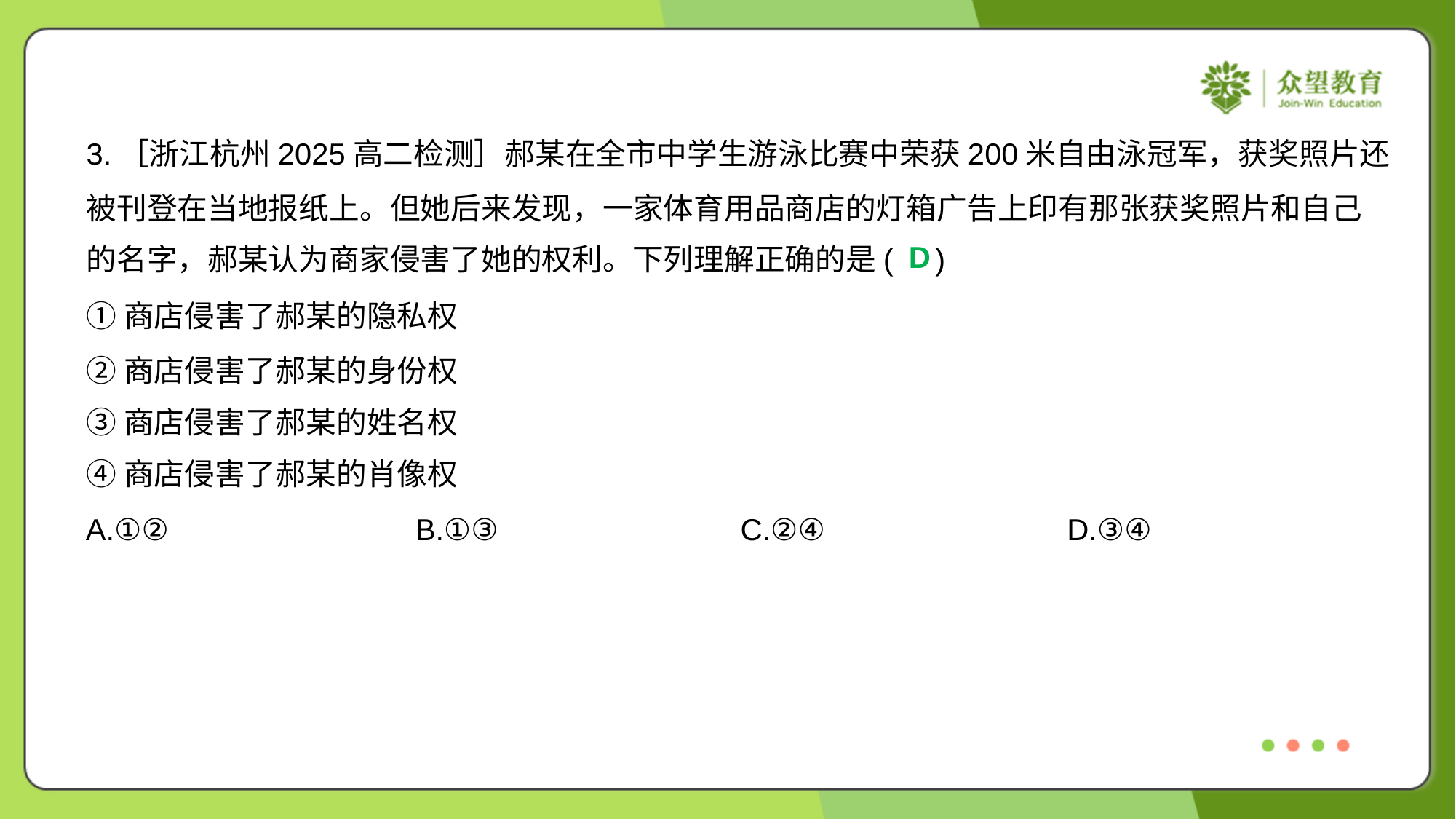

3.［浙江杭州2025高二检测］郝某在全市中学生游泳比赛中荣获200米自由泳冠军，获奖照片还
被刊登在当地报纸上。但她后来发现，一家体育用品商店的灯箱广告上印有那张获奖照片和自己
的名字，郝某认为商家侵害了她的权利。下列理解正确的是(     )
D
①商店侵害了郝某的隐私权
②商店侵害了郝某的身份权
③商店侵害了郝某的姓名权
④商店侵害了郝某的肖像权
A.①②	B.①③	C.②④	D.③④